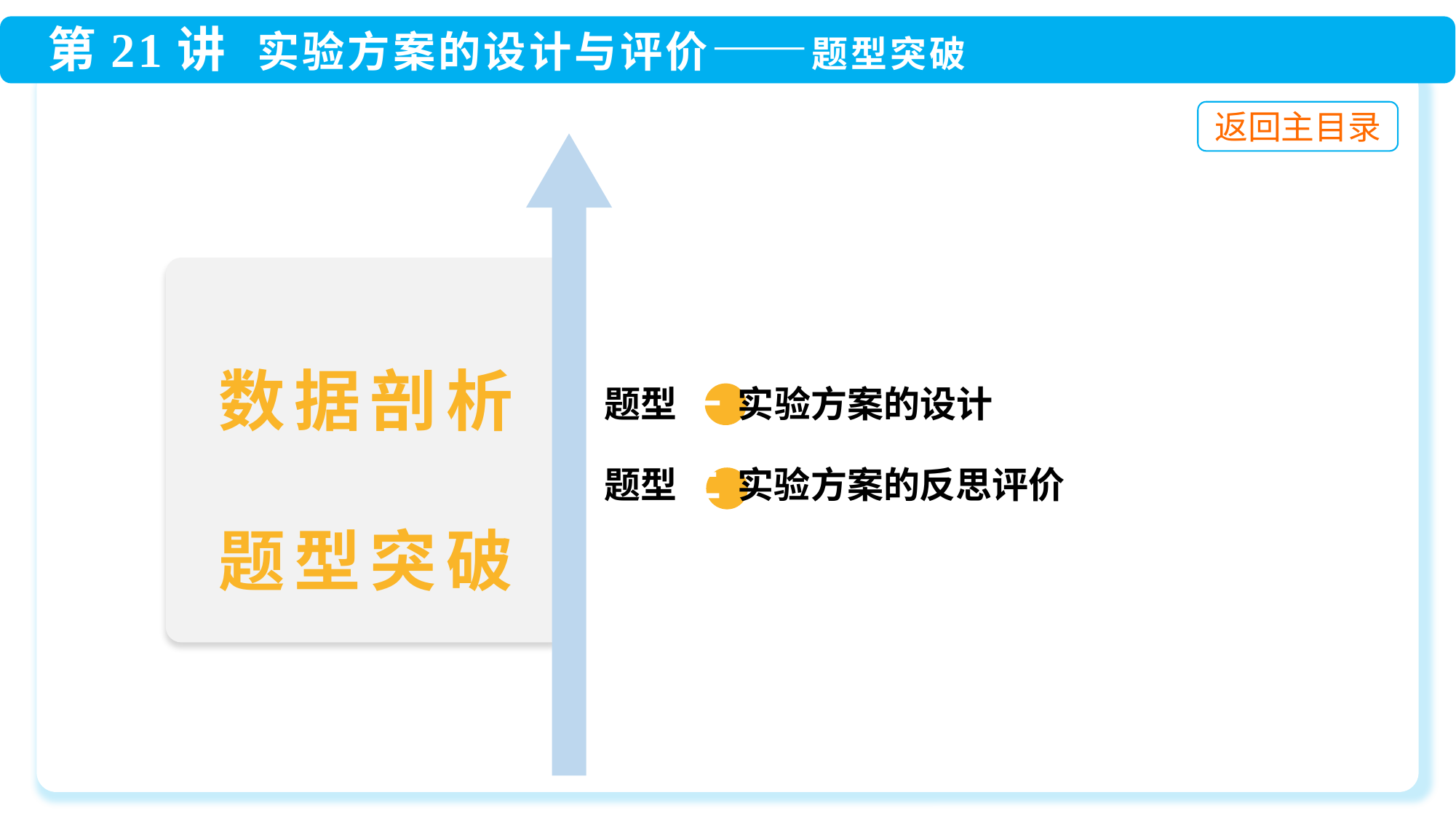

数据剖析
题型突破
  题型 一  实验方案的设计
  题型 二  实验方案的反思评价